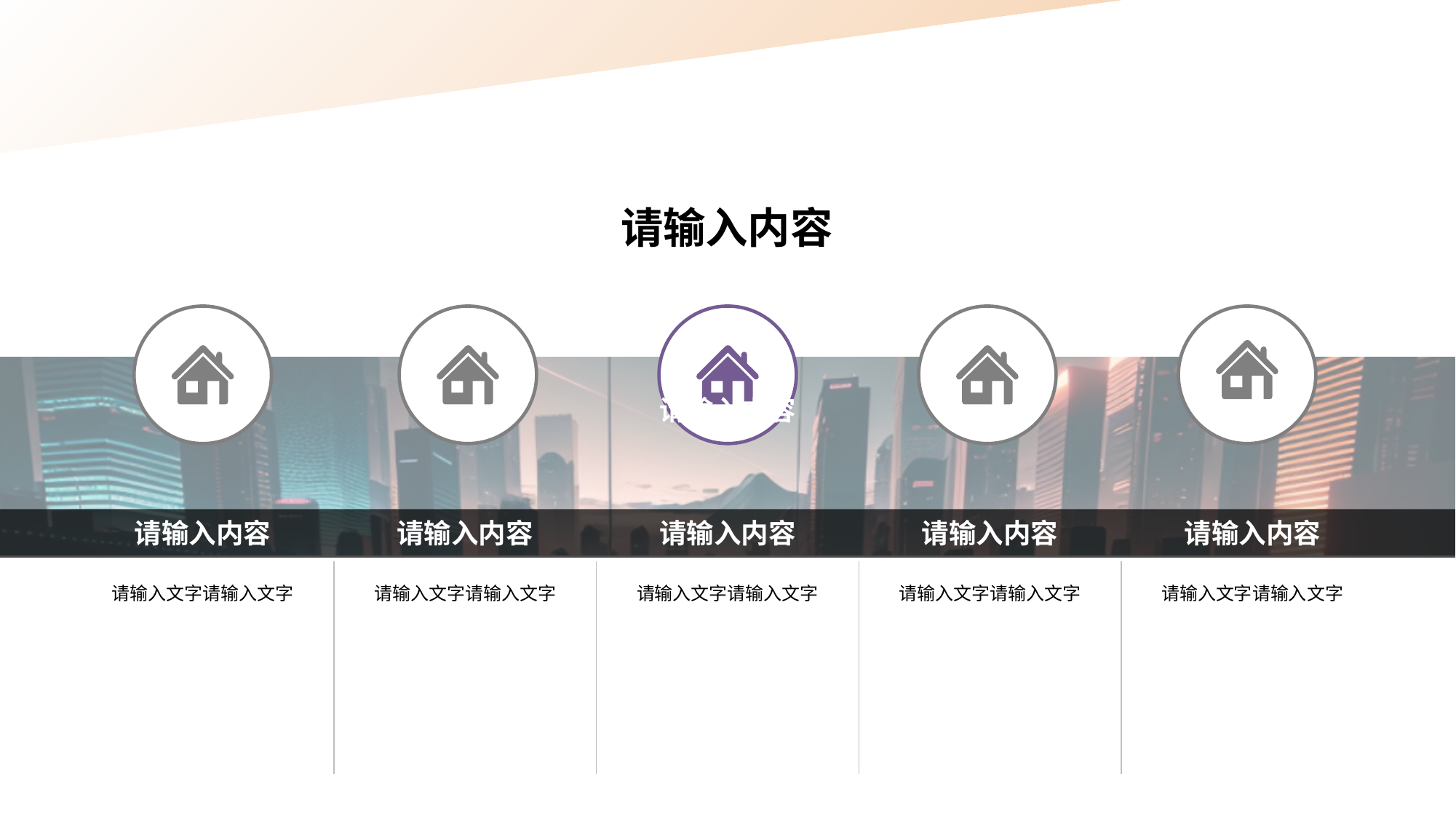

请输入内容

请输入内容
请输入文字请输入文字

请输入内容
请输入文字请输入文字

请输入内容
请输入文字请输入文字

请输入内容
请输入文字请输入文字

请输入内容
请输入文字请输入文字

请输入内容